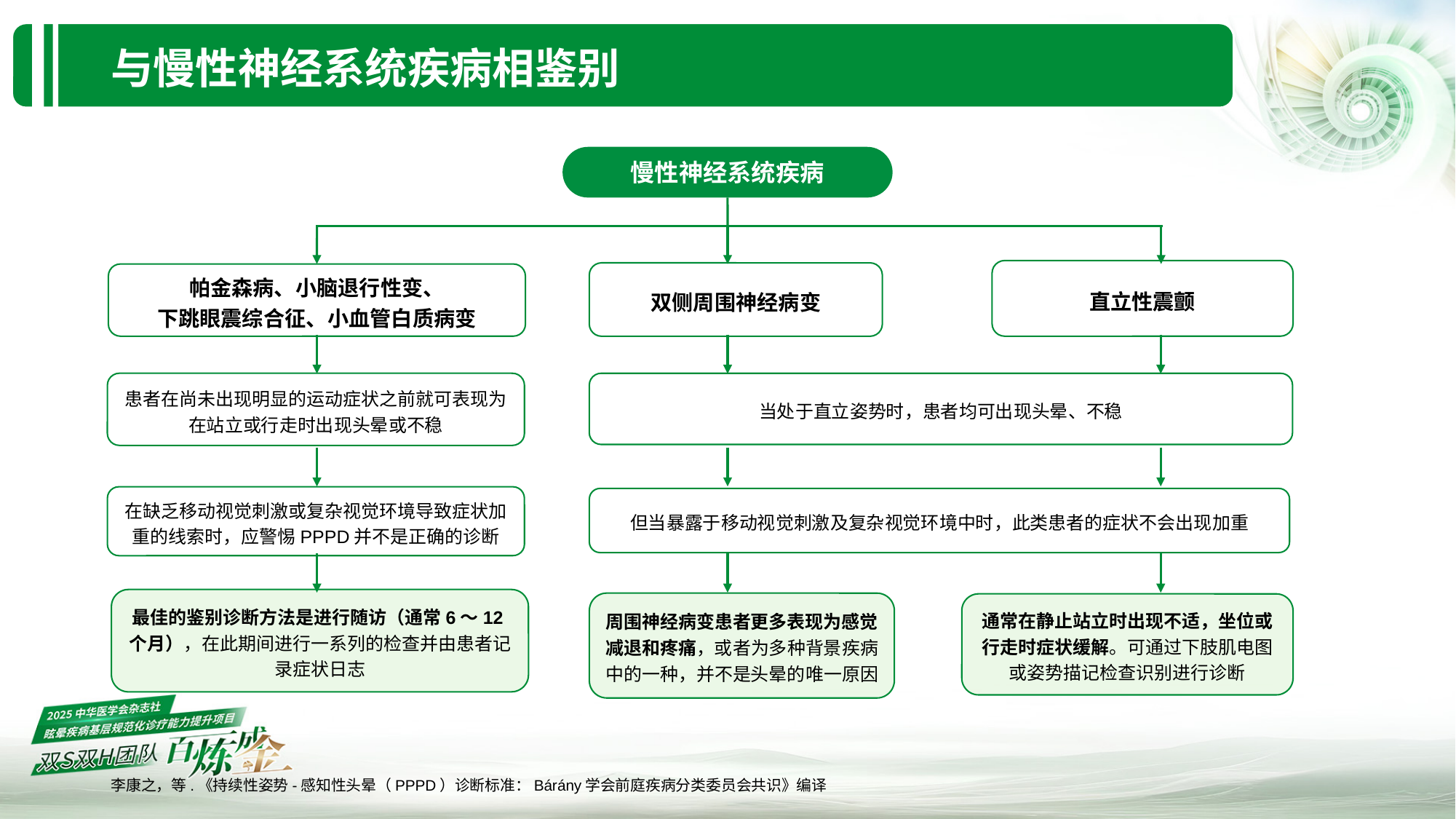

与慢性神经系统疾病相鉴别
慢性神经系统疾病
直立性震颤
双侧周围神经病变
帕金森病、小脑退行性变、
下跳眼震综合征、小血管白质病变
患者在尚未出现明显的运动症状之前就可表现为在站立或行走时出现头晕或不稳
当处于直立姿势时，患者均可出现头晕、不稳
在缺乏移动视觉刺激或复杂视觉环境导致症状加重的线索时，应警惕PPPD并不是正确的诊断
但当暴露于移动视觉刺激及复杂视觉环境中时，此类患者的症状不会出现加重
最佳的鉴别诊断方法是进行随访（通常6～12个月），在此期间进行一系列的检查并由患者记录症状日志
周围神经病变患者更多表现为感觉减退和疼痛，或者为多种背景疾病中的一种，并不是头晕的唯一原因
通常在静止站立时出现不适，坐位或行走时症状缓解。可通过下肢肌电图或姿势描记检查识别进行诊断
李康之，等.《持续性姿势-感知性头晕（PPPD）诊断标准：Bárány学会前庭疾病分类委员会共识》编译